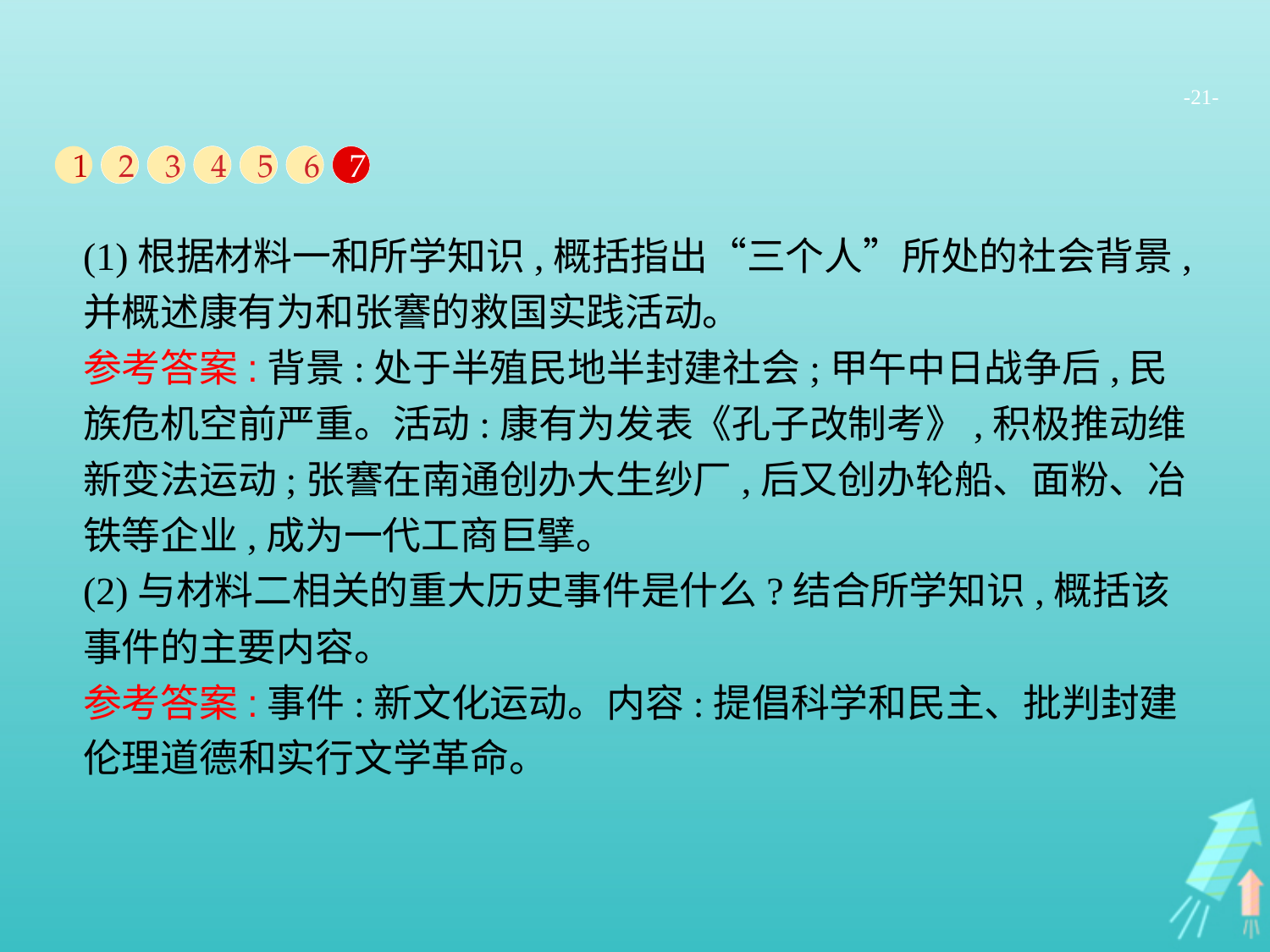

-21-
1
2
3
4
5
6
7
(1)根据材料一和所学知识,概括指出“三个人”所处的社会背景,并概述康有为和张謇的救国实践活动。
参考答案:背景:处于半殖民地半封建社会;甲午中日战争后,民族危机空前严重。活动:康有为发表《孔子改制考》,积极推动维新变法运动;张謇在南通创办大生纱厂,后又创办轮船、面粉、冶铁等企业,成为一代工商巨擘。
(2)与材料二相关的重大历史事件是什么?结合所学知识,概括该事件的主要内容。
参考答案:事件:新文化运动。内容:提倡科学和民主、批判封建伦理道德和实行文学革命。